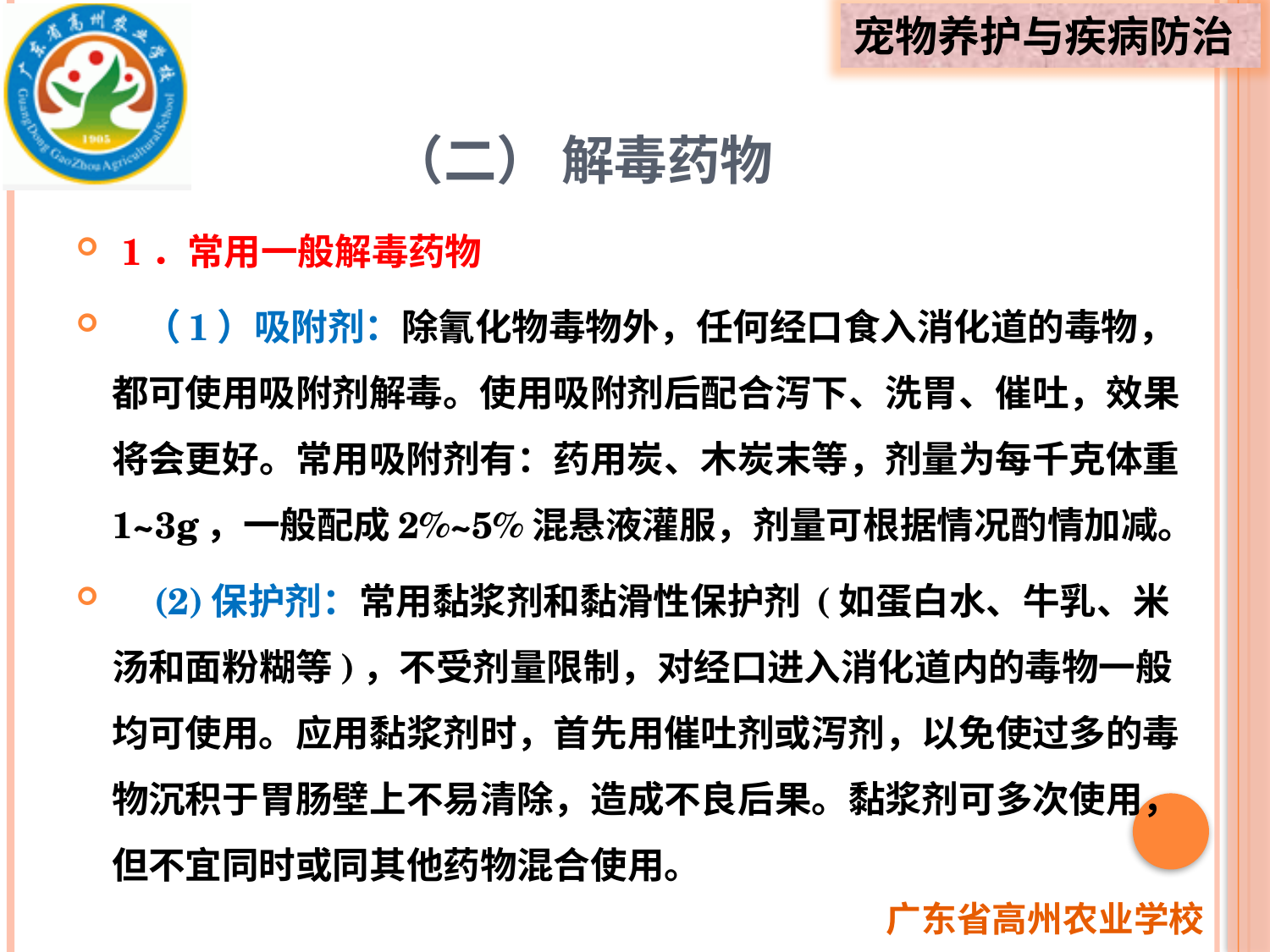

# （二） 解毒药物
 1．常用一般解毒药物
   （1）吸附剂：除氰化物毒物外，任何经口食入消化道的毒物，都可使用吸附剂解毒。使用吸附剂后配合泻下、洗胃、催吐，效果将会更好。常用吸附剂有：药用炭、木炭末等，剂量为每千克体重1~3g，一般配成2%~5%混悬液灌服，剂量可根据情况酌情加减。
    (2)保护剂：常用黏浆剂和黏滑性保护剂 (如蛋白水、牛乳、米汤和面粉糊等)，不受剂量限制，对经口进入消化道内的毒物一般均可使用。应用黏浆剂时，首先用催吐剂或泻剂，以免使过多的毒物沉积于胃肠壁上不易清除，造成不良后果。黏浆剂可多次使用，但不宜同时或同其他药物混合使用。